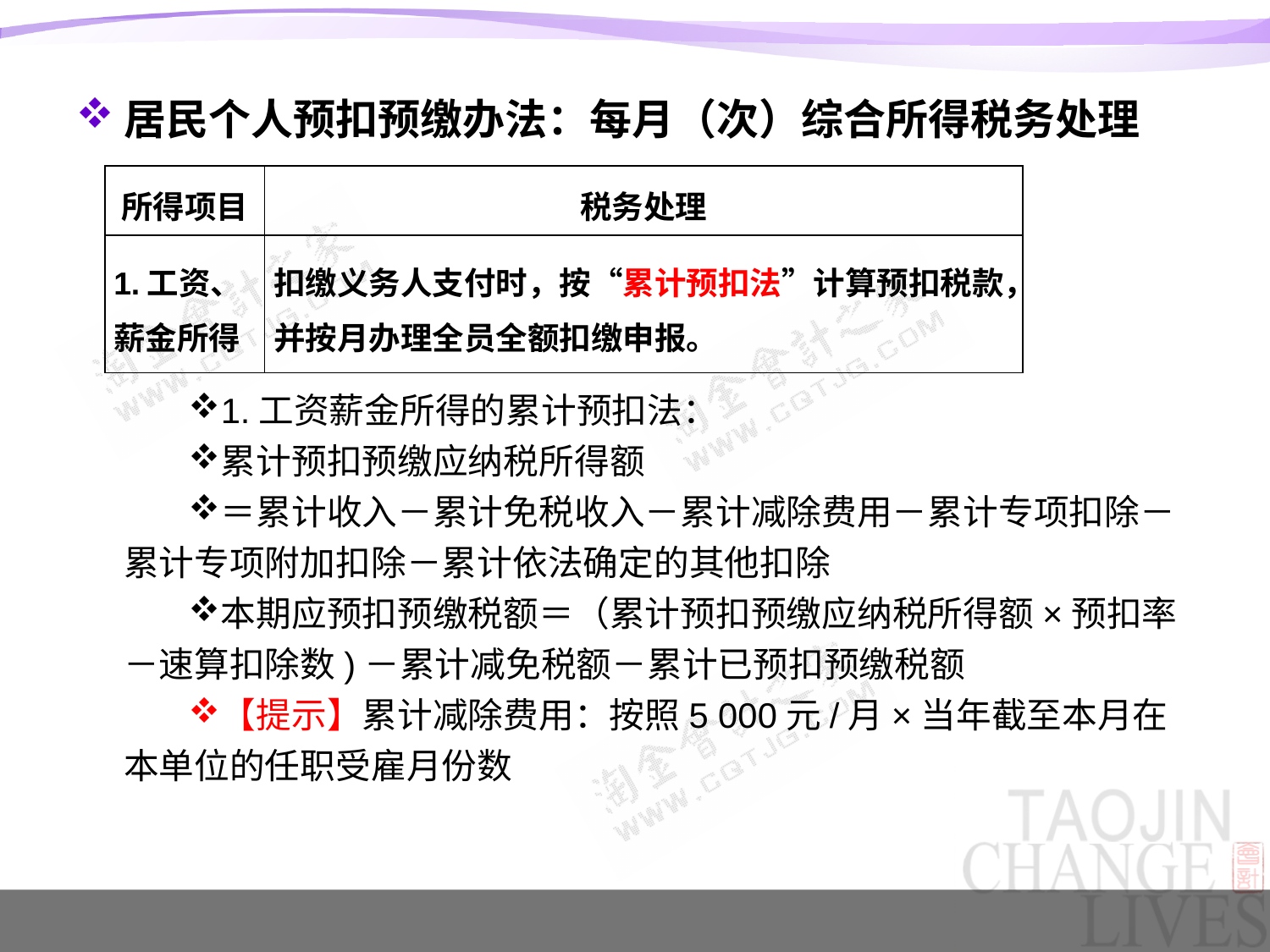

#
居民个人预扣预缴办法：每月（次）综合所得税务处理

1.工资薪金所得的累计预扣法：
累计预扣预缴应纳税所得额
＝累计收入－累计免税收入－累计减除费用－累计专项扣除－累计专项附加扣除－累计依法确定的其他扣除
本期应预扣预缴税额＝（累计预扣预缴应纳税所得额×预扣率－速算扣除数)－累计减免税额－累计已预扣预缴税额
【提示】累计减除费用：按照5 000元/月×当年截至本月在本单位的任职受雇月份数

| 所得项目 | 税务处理 |
| --- | --- |
| 1.工资、薪金所得 | 扣缴义务人支付时，按“累计预扣法”计算预扣税款，并按月办理全员全额扣缴申报。 |